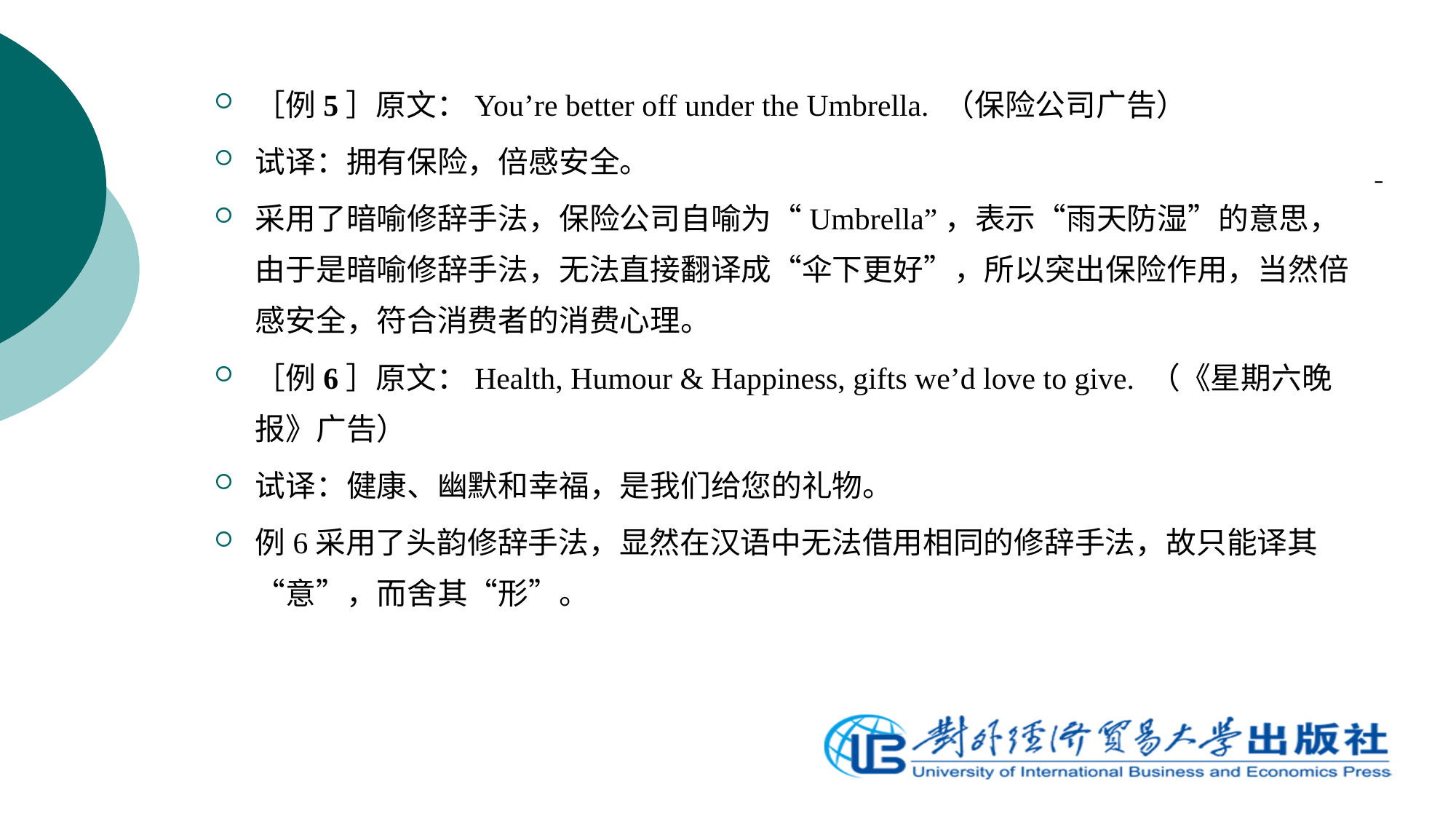

［例5］原文：You’re better off under the Umbrella. （保险公司广告）
试译：拥有保险，倍感安全。
采用了暗喻修辞手法，保险公司自喻为“Umbrella”，表示“雨天防湿”的意思，由于是暗喻修辞手法，无法直接翻译成“伞下更好”，所以突出保险作用，当然倍感安全，符合消费者的消费心理。
［例6］原文：Health, Humour & Happiness, gifts we’d love to give. （《星期六晚报》广告）
试译：健康、幽默和幸福，是我们给您的礼物。
例6采用了头韵修辞手法，显然在汉语中无法借用相同的修辞手法，故只能译其“意”，而舍其“形”。